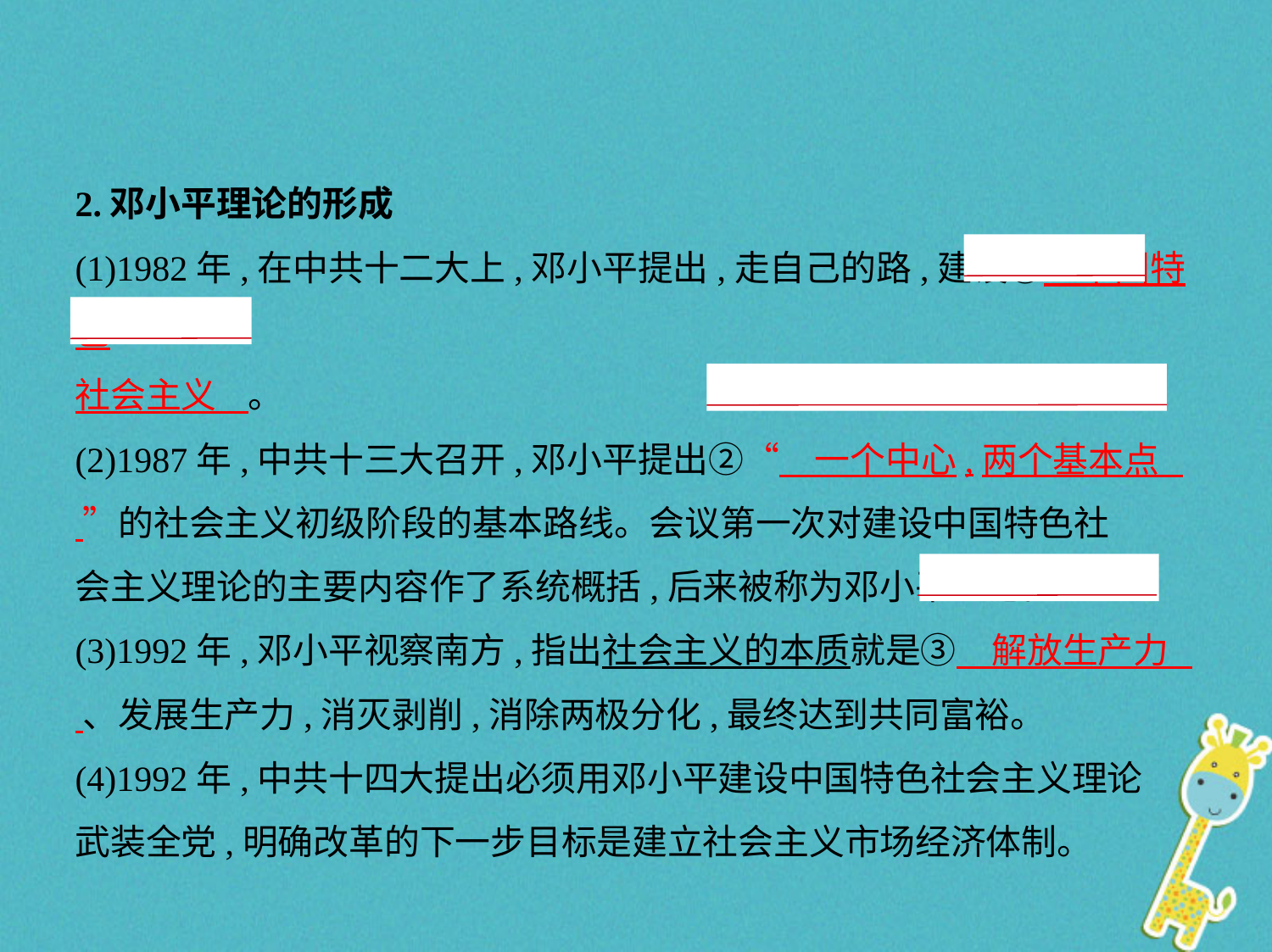

2.邓小平理论的形成
(1)1982年,在中共十二大上,邓小平提出,走自己的路,建设①　中国特色
社会主义    。
(2)1987年,中共十三大召开,邓小平提出②“　一个中心,两个基本点    ”的社会主义初级阶段的基本路线。会议第一次对建设中国特色社
会主义理论的主要内容作了系统概括,后来被称为邓小平理论。
(3)1992年,邓小平视察南方,指出社会主义的本质就是③　解放生产力    、发展生产力,消灭剥削,消除两极分化,最终达到共同富裕。
(4)1992年,中共十四大提出必须用邓小平建设中国特色社会主义理论
武装全党,明确改革的下一步目标是建立社会主义市场经济体制。